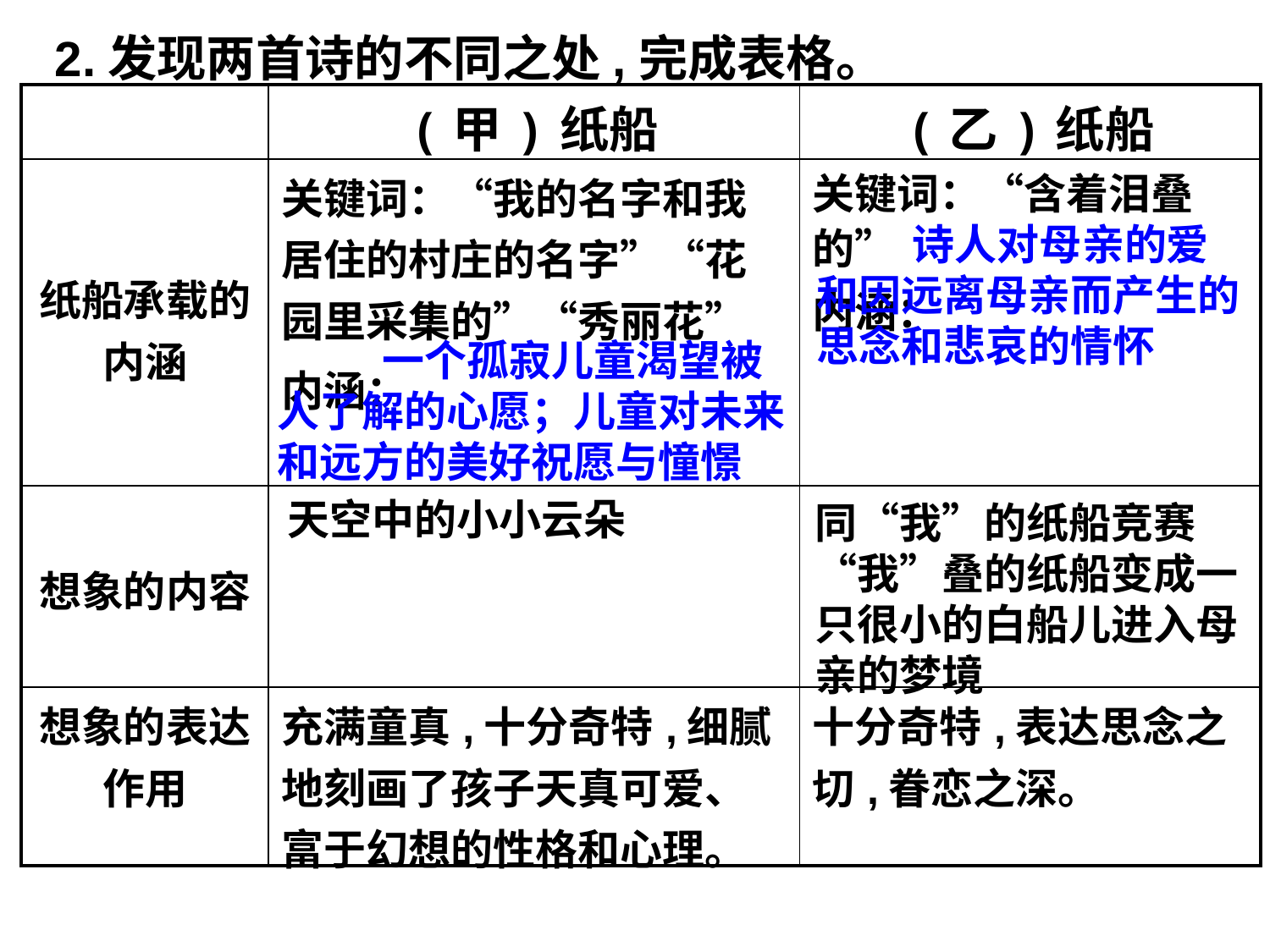

2.发现两首诗的不同之处,完成表格。
|  | (甲)纸船 | (乙)纸船 |
| --- | --- | --- |
| 纸船承载的内涵 | 关键词：“我的名字和我居住的村庄的名字”“花园里采集的”“秀丽花” 内涵： | 关键词：“含着泪叠的” 内涵： |
| 想象的内容 |  |  |
| 想象的表达作用 | 充满童真,十分奇特,细腻地刻画了孩子天真可爱、富于幻想的性格和心理。 | 十分奇特,表达思念之切,眷恋之深。 |
         诗人对母亲的爱和因远离母亲而产生的思念和悲哀的情怀
          一个孤寂儿童渴望被人了解的心愿；儿童对未来和远方的美好祝愿与憧憬
天空中的小小云朵
同“我”的纸船竞赛“我”叠的纸船变成一只很小的白船儿进入母亲的梦境